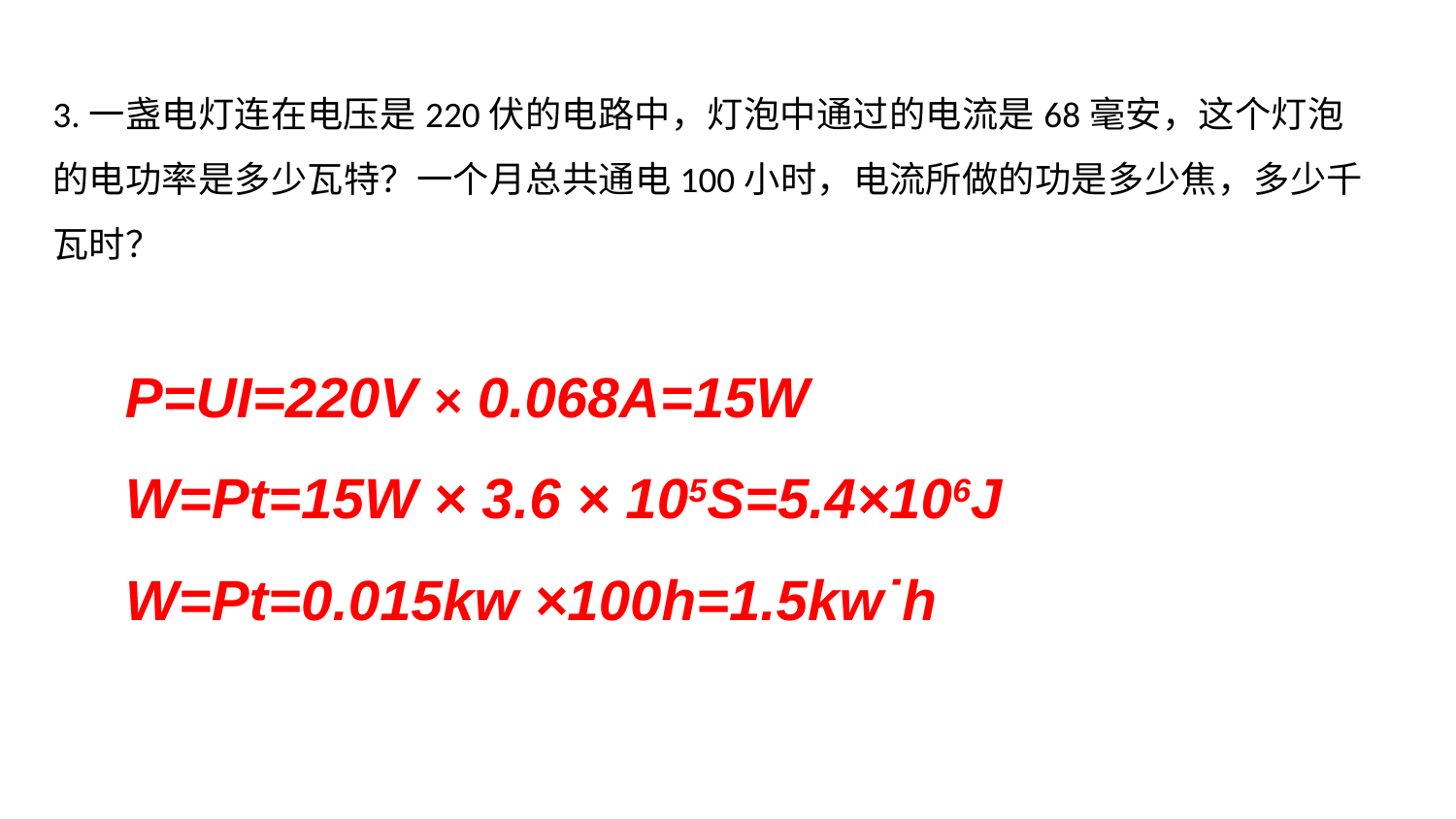

3.一盏电灯连在电压是220伏的电路中，灯泡中通过的电流是68毫安，这个灯泡的电功率是多少瓦特？一个月总共通电100小时，电流所做的功是多少焦，多少千瓦时？
P=UI=220V × 0.068A=15W
W=Pt=15W × 3.6 × 105S=5.4×106J
W=Pt=0.015kw ×100h=1.5kw˙h